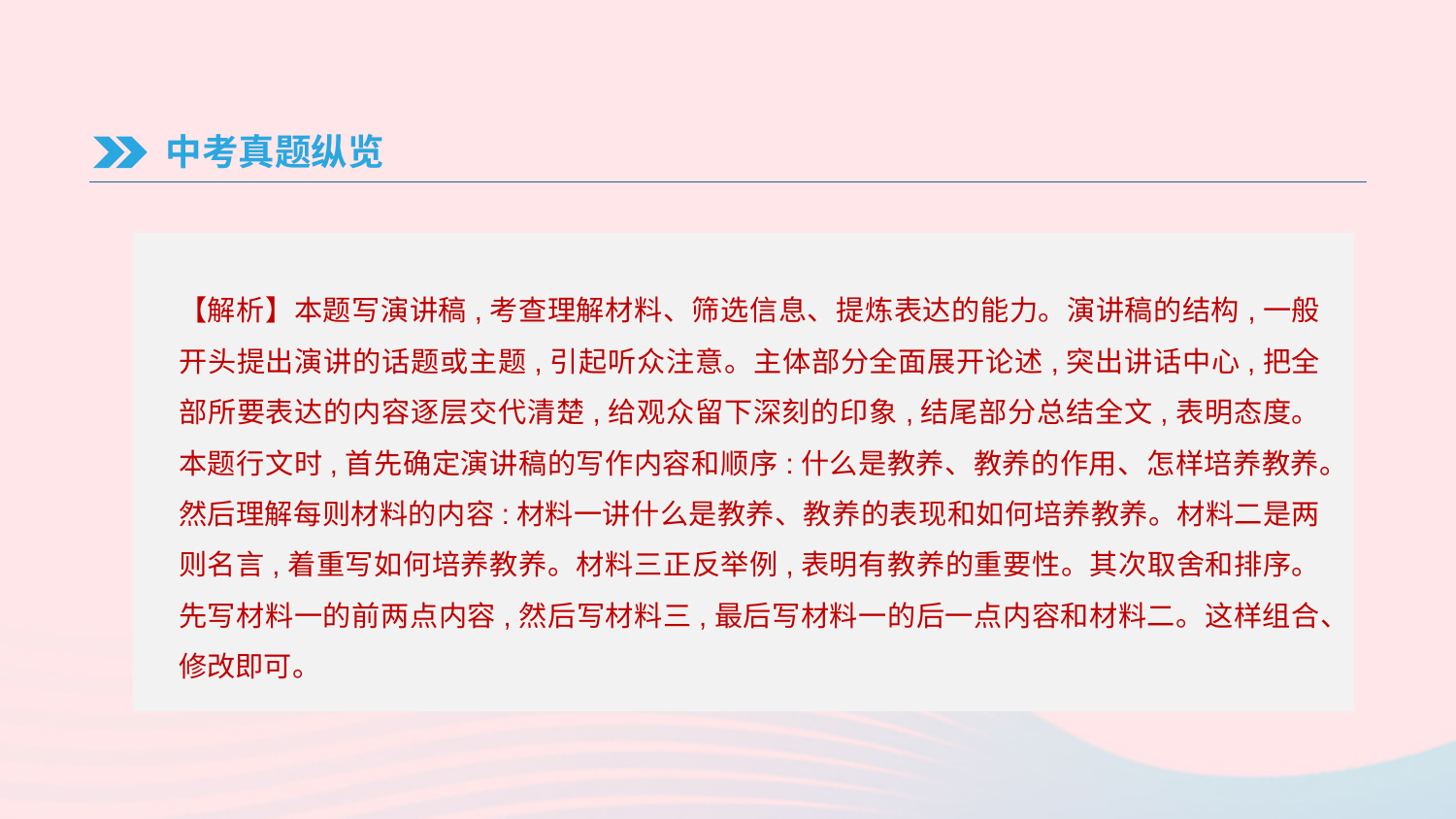

中考真题纵览

【解析】本题写演讲稿,考查理解材料、筛选信息、提炼表达的能力。演讲稿的结构,一般开头提出演讲的话题或主题,引起听众注意。主体部分全面展开论述,突出讲话中心,把全部所要表达的内容逐层交代清楚,给观众留下深刻的印象,结尾部分总结全文,表明态度。本题行文时,首先确定演讲稿的写作内容和顺序:什么是教养、教养的作用、怎样培养教养。然后理解每则材料的内容:材料一讲什么是教养、教养的表现和如何培养教养。材料二是两则名言,着重写如何培养教养。材料三正反举例,表明有教养的重要性。其次取舍和排序。先写材料一的前两点内容,然后写材料三,最后写材料一的后一点内容和材料二。这样组合、修改即可。